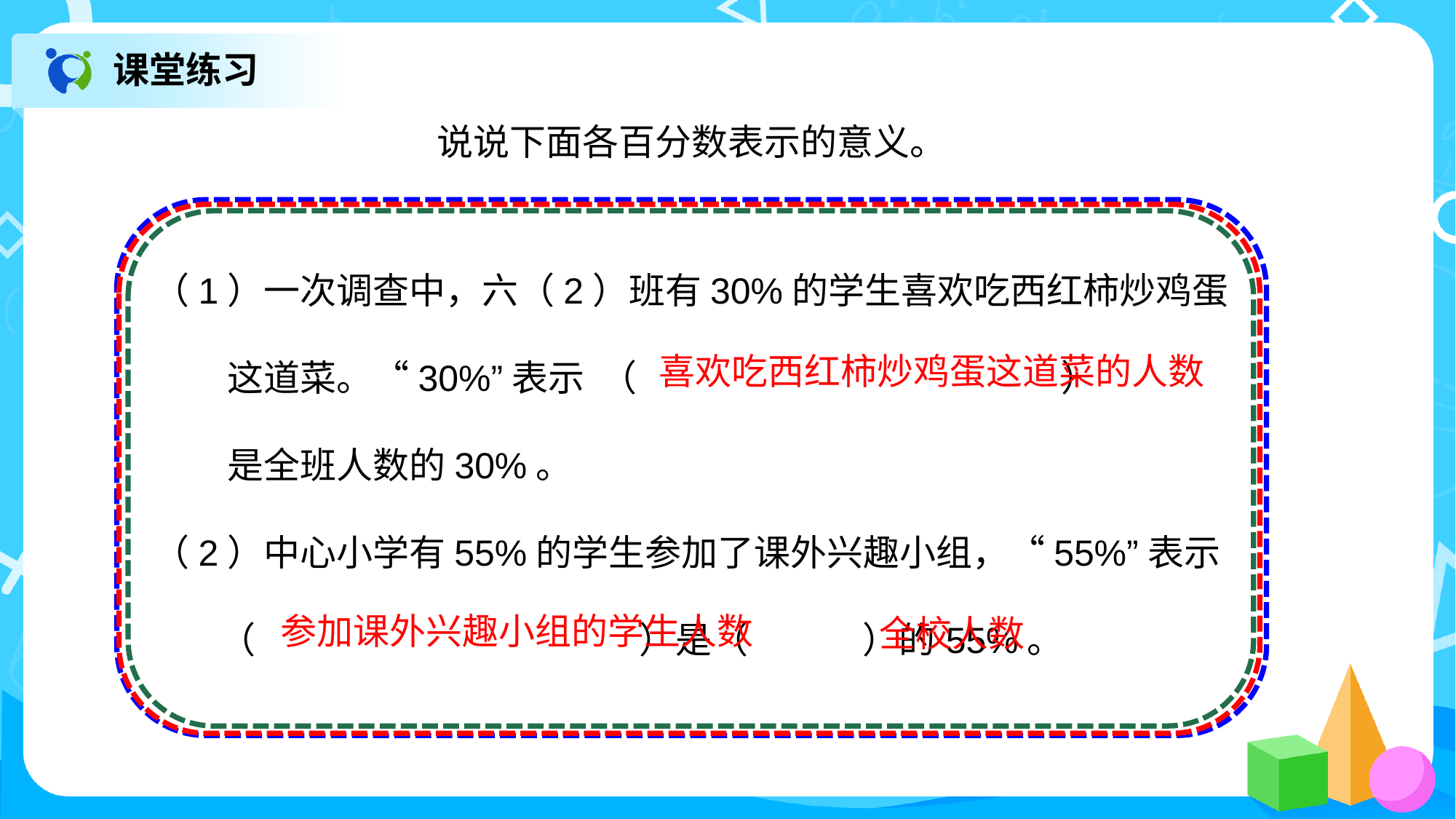

课堂练习
说说下面各百分数表示的意义。

（1）一次调查中，六（2）班有30%的学生喜欢吃西红柿炒鸡蛋
        这道菜。“30%”表示  （                                                    ）
        是全班人数的30%。
（2）中心小学有55%的学生参加了课外兴趣小组，“55%”表示
       （                                               ）是（              ）的55%。
喜欢吃西红柿炒鸡蛋这道菜的人数
参加课外兴趣小组的学生人数
全校人数